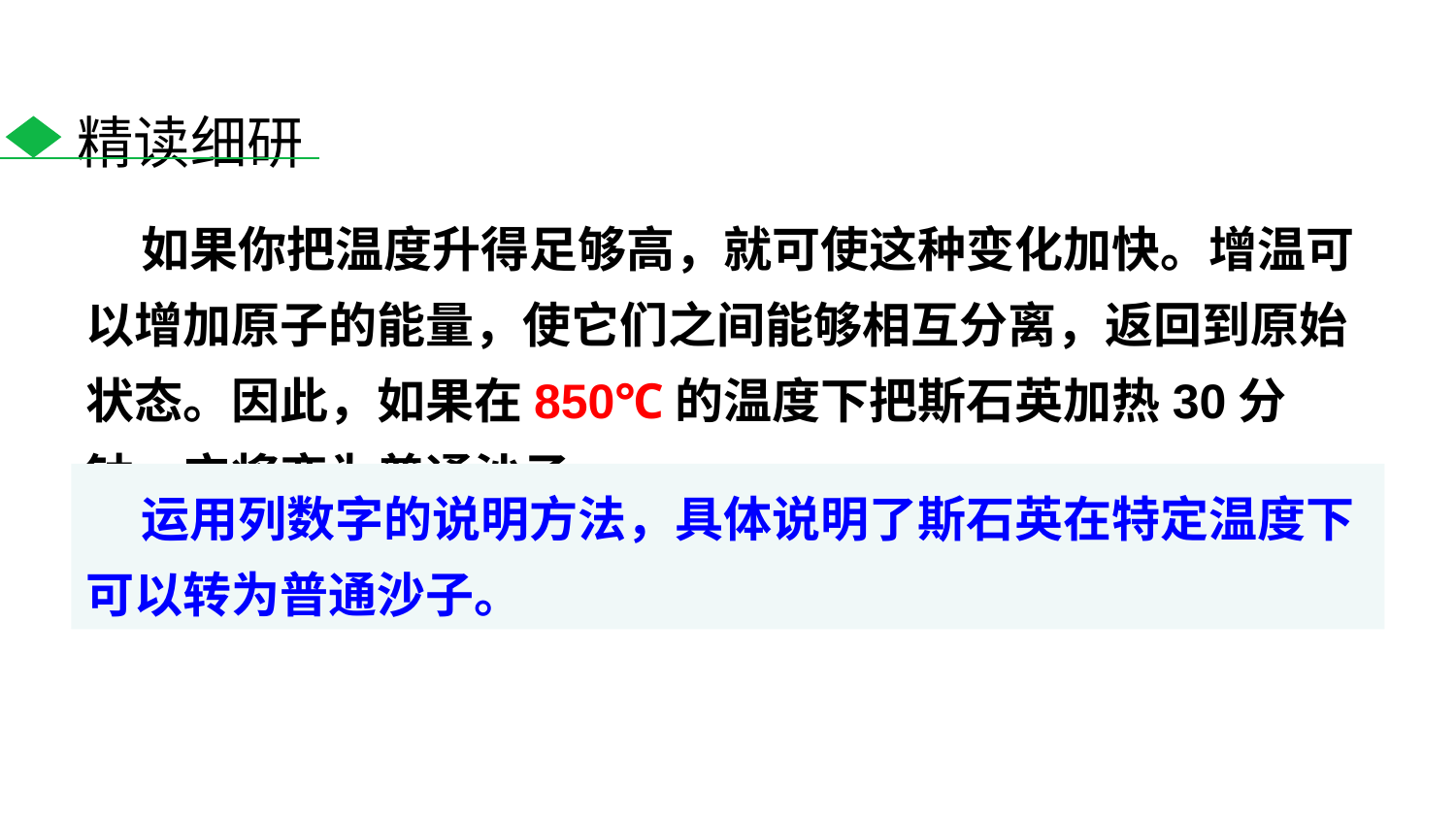

精读细研

    如果你把温度升得足够高，就可使这种变化加快。增温可以增加原子的能量，使它们之间能够相互分离，返回到原始状态。因此，如果在850℃的温度下把斯石英加热30分
钟，它将变为普通沙子。
    运用列数字的说明方法，具体说明了斯石英在特定温度下可以转为普通沙子。